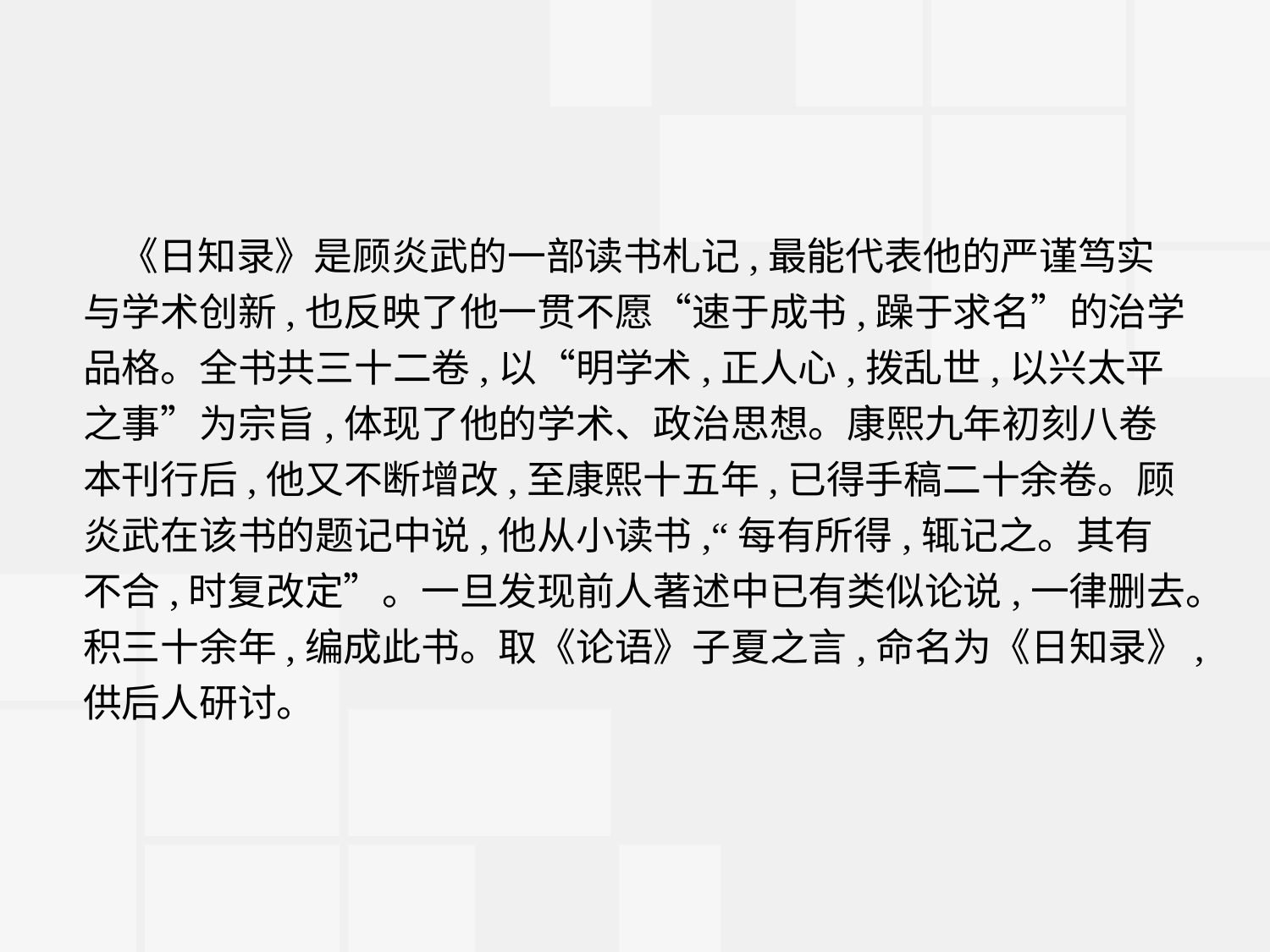

《日知录》是顾炎武的一部读书札记,最能代表他的严谨笃实与学术创新,也反映了他一贯不愿“速于成书,躁于求名”的治学品格。全书共三十二卷,以“明学术,正人心,拨乱世,以兴太平之事”为宗旨,体现了他的学术、政治思想。康熙九年初刻八卷本刊行后,他又不断增改,至康熙十五年,已得手稿二十余卷。顾炎武在该书的题记中说,他从小读书,“每有所得,辄记之。其有不合,时复改定”。一旦发现前人著述中已有类似论说,一律删去。积三十余年,编成此书。取《论语》子夏之言,命名为《日知录》,供后人研讨。